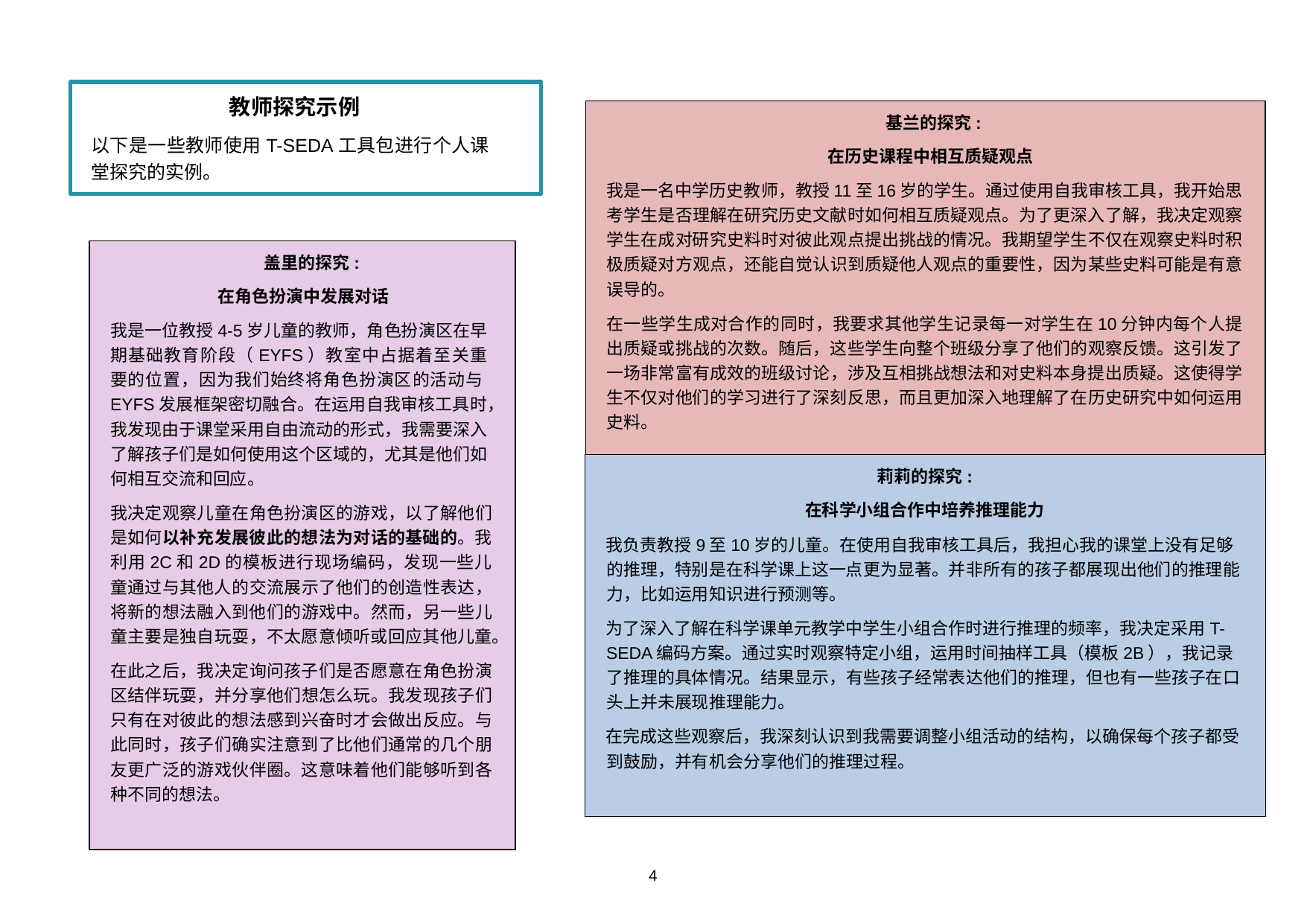

教师探究示例
以下是一些教师使用T-SEDA工具包进行个人课堂探究的实例。
基兰的探究:
      在历史课程中相互质疑观点
我是一名中学历史教师，教授11至16岁的学生。通过使用自我审核工具，我开始思考学生是否理解在研究历史文献时如何相互质疑观点。为了更深入了解，我决定观察学生在成对研究史料时对彼此观点提出挑战的情况。我期望学生不仅在观察史料时积极质疑对方观点，还能自觉认识到质疑他人观点的重要性，因为某些史料可能是有意误导的。
在一些学生成对合作的同时，我要求其他学生记录每一对学生在10分钟内每个人提出质疑或挑战的次数。随后，这些学生向整个班级分享了他们的观察反馈。这引发了一场非常富有成效的班级讨论，涉及互相挑战想法和对史料本身提出质疑。这使得学生不仅对他们的学习进行了深刻反思，而且更加深入地理解了在历史研究中如何运用史料。

盖里的探究:
在角色扮演中发展对话
我是一位教授4-5岁儿童的教师，角色扮演区在早期基础教育阶段（EYFS）教室中占据着至关重要的位置，因为我们始终将角色扮演区的活动与EYFS发展框架密切融合。在运用自我审核工具时，我发现由于课堂采用自由流动的形式，我需要深入了解孩子们是如何使用这个区域的，尤其是他们如何相互交流和回应。
我决定观察儿童在角色扮演区的游戏，以了解他们是如何以补充发展彼此的想法为对话的基础的。我利用2C和2D的模板进行现场编码，发现一些儿童通过与其他人的交流展示了他们的创造性表达，将新的想法融入到他们的游戏中。然而，另一些儿童主要是独自玩耍，不太愿意倾听或回应其他儿童。
在此之后，我决定询问孩子们是否愿意在角色扮演区结伴玩耍，并分享他们想怎么玩。我发现孩子们只有在对彼此的想法感到兴奋时才会做出反应。与此同时，孩子们确实注意到了比他们通常的几个朋友更广泛的游戏伙伴圈。这意味着他们能够听到各种不同的想法。

莉莉的探究:
在科学小组合作中培养推理能力
我负责教授9至10岁的儿童。在使用自我审核工具后，我担心我的课堂上没有足够的推理，特别是在科学课上这一点更为显著。并非所有的孩子都展现出他们的推理能力，比如运用知识进行预测等。
为了深入了解在科学课单元教学中学生小组合作时进行推理的频率，我决定采用T-SEDA编码方案。通过实时观察特定小组，运用时间抽样工具（模板2B），我记录了推理的具体情况。结果显示，有些孩子经常表达他们的推理，但也有一些孩子在口头上并未展现推理能力。
在完成这些观察后，我深刻认识到我需要调整小组活动的结构，以确保每个孩子都受到鼓励，并有机会分享他们的推理过程。

4